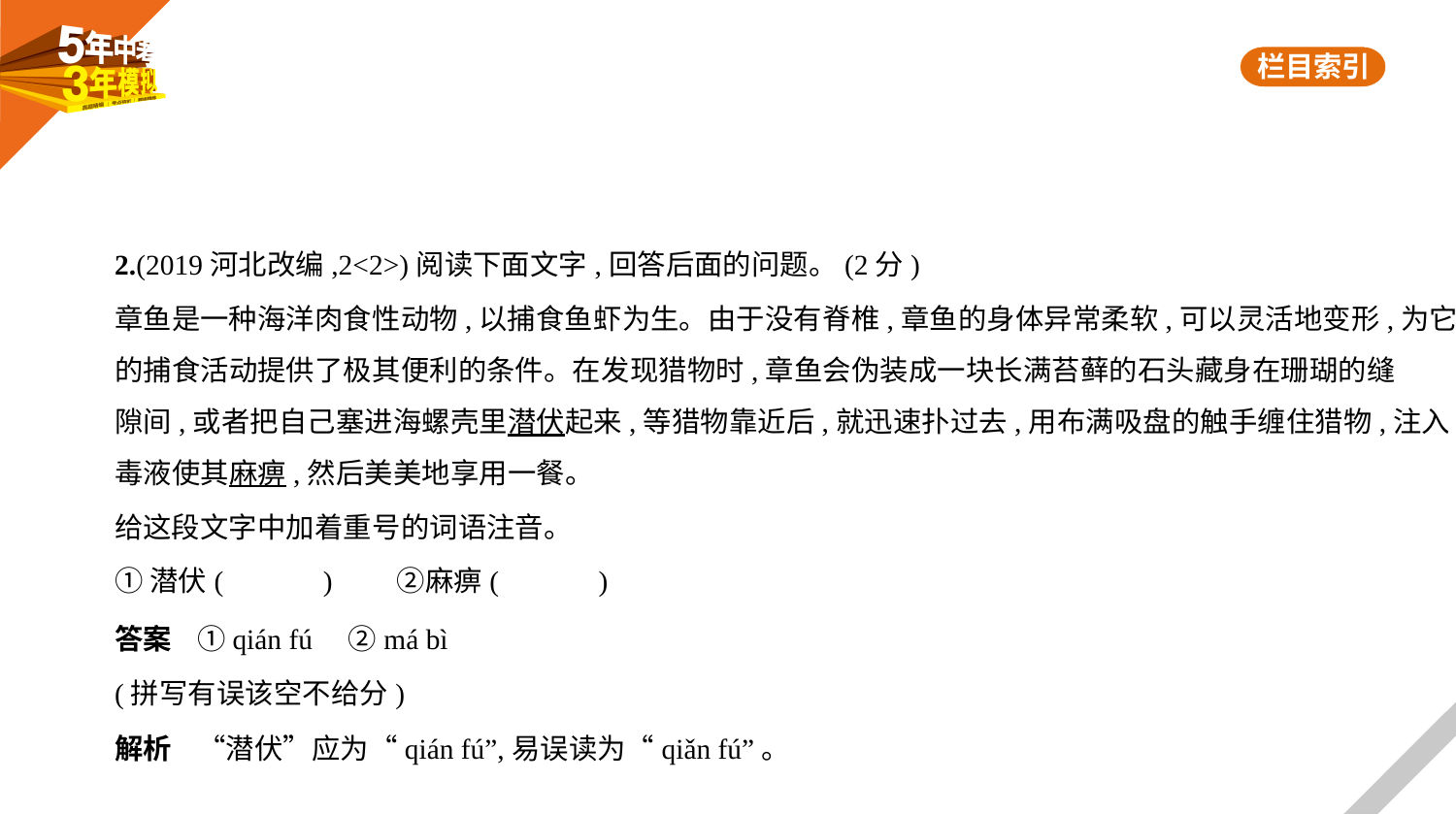

2.(2019河北改编,2<2>)阅读下面文字,回答后面的问题。(2分)
章鱼是一种海洋肉食性动物,以捕食鱼虾为生。由于没有脊椎,章鱼的身体异常柔软,可以灵活地变形,为它
的捕食活动提供了极其便利的条件。在发现猎物时,章鱼会伪装成一块长满苔藓的石头藏身在珊瑚的缝
隙间,或者把自己塞进海螺壳里潜伏起来,等猎物靠近后,就迅速扑过去,用布满吸盘的触手缠住猎物,注入
毒液使其麻痹,然后美美地享用一餐。
给这段文字中加着重号的词语注音。
①潜伏(　　　)　　②麻痹(　　　)
答案    ①qián fú　②má bì
(拼写有误该空不给分)
解析    “潜伏”应为“qián fú”,易误读为“qiǎn fú”。